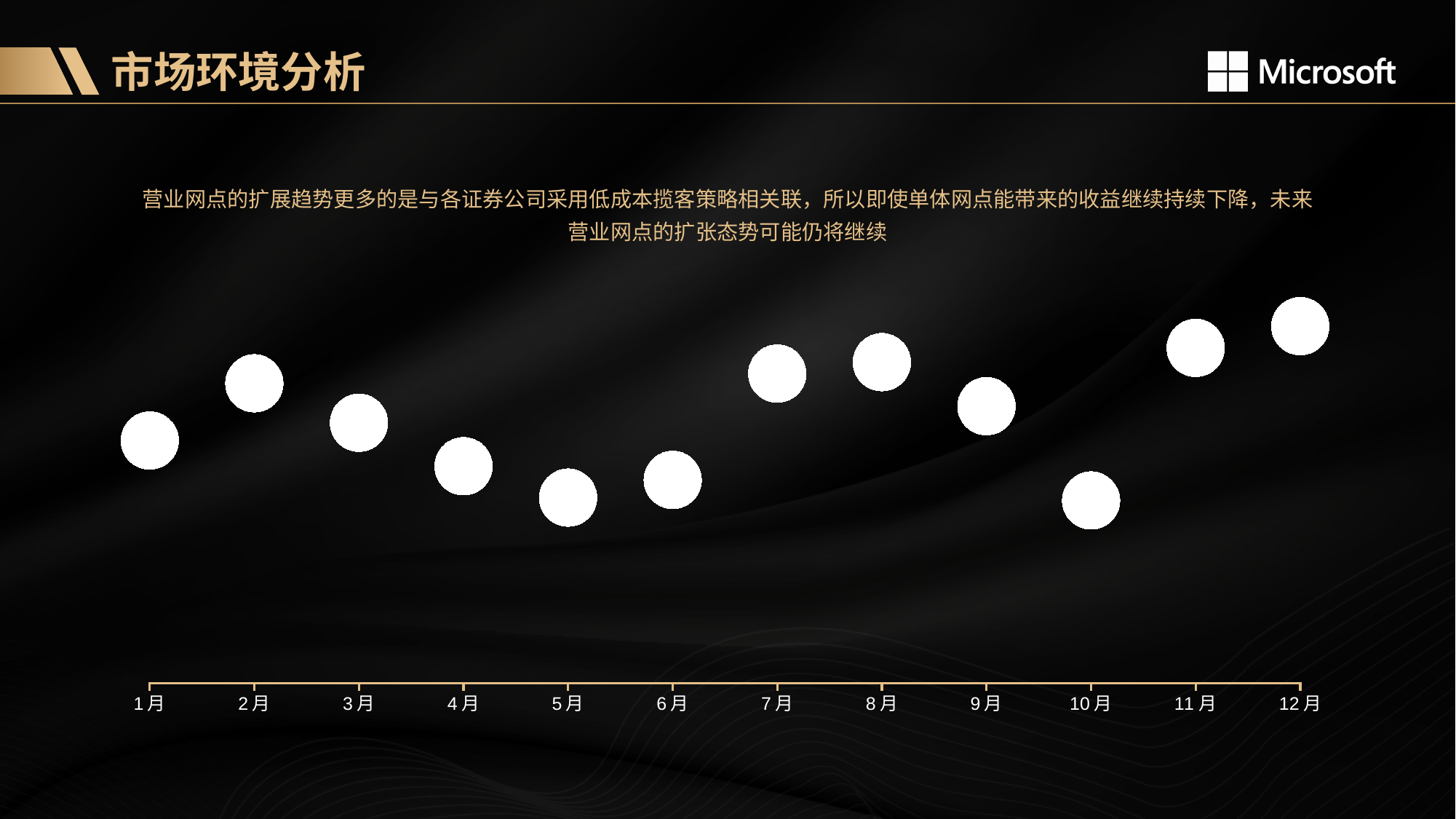

市场环境分析
营业网点的扩展趋势更多的是与各证券公司采用低成本揽客策略相关联，所以即使单体网点能带来的收益继续持续下降，未来营业网点的扩张态势可能仍将继续

### Chart

| Category | 销售额 |
|---|---|
| 1月 | 425.0 |
| 2月 | 525.0 |
| 3月 | 456.0 |
| 4月 | 380.0 |
| 5月 | 325.0 |
| 6月 | 356.0 |
| 7月 | 542.0 |
| 8月 | 562.0 |
| 9月 | 485.0 |
| 10月 | 320.0 |
| 11月 | 587.0 |
| 12月 | 625.0 |